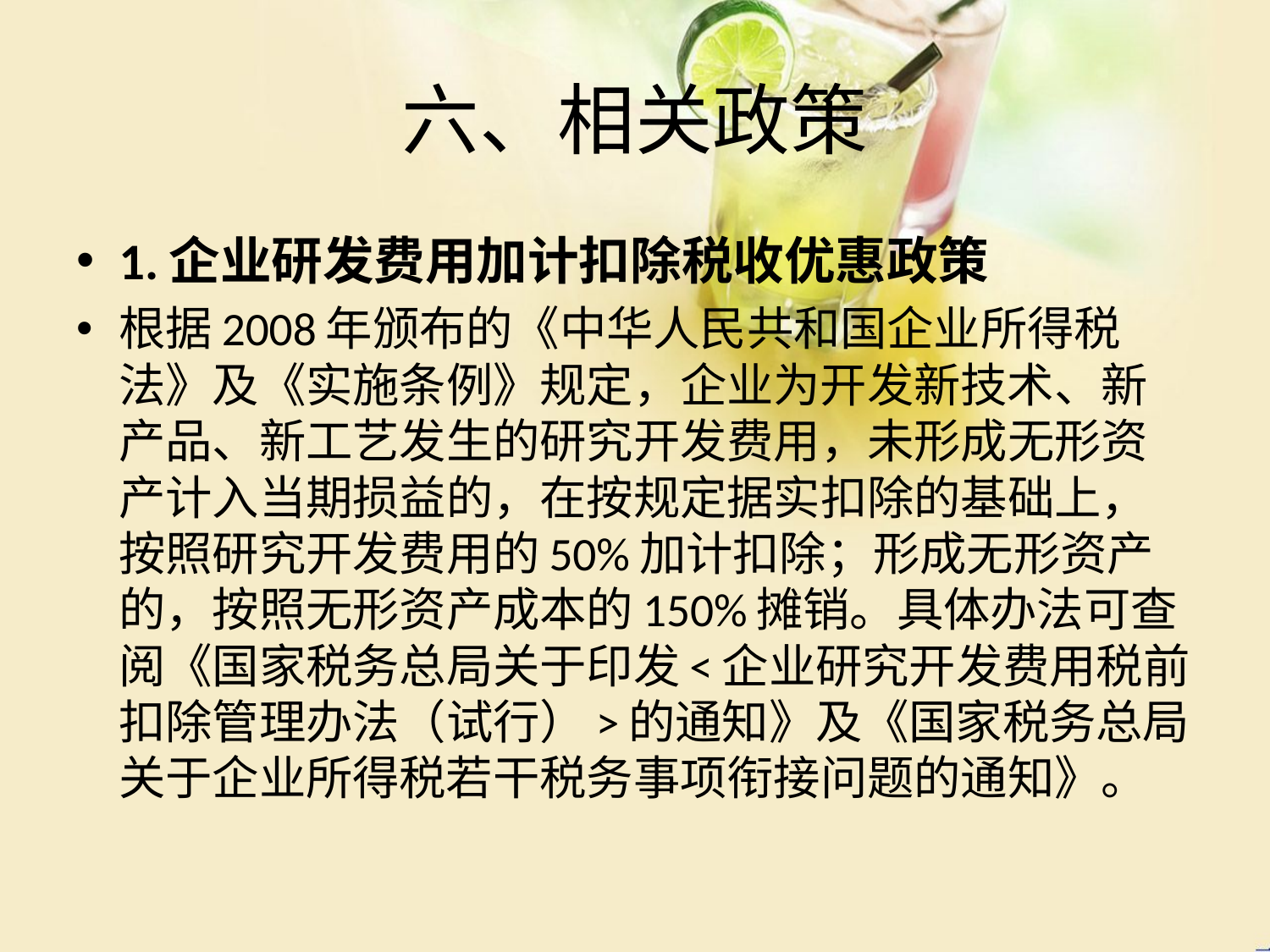

# 六、相关政策
1.企业研发费用加计扣除税收优惠政策
根据2008年颁布的《中华人民共和国企业所得税法》及《实施条例》规定，企业为开发新技术、新产品、新工艺发生的研究开发费用，未形成无形资产计入当期损益的，在按规定据实扣除的基础上，按照研究开发费用的50%加计扣除；形成无形资产的，按照无形资产成本的150%摊销。具体办法可查阅《国家税务总局关于印发<企业研究开发费用税前扣除管理办法（试行）>的通知》及《国家税务总局关于企业所得税若干税务事项衔接问题的通知》。